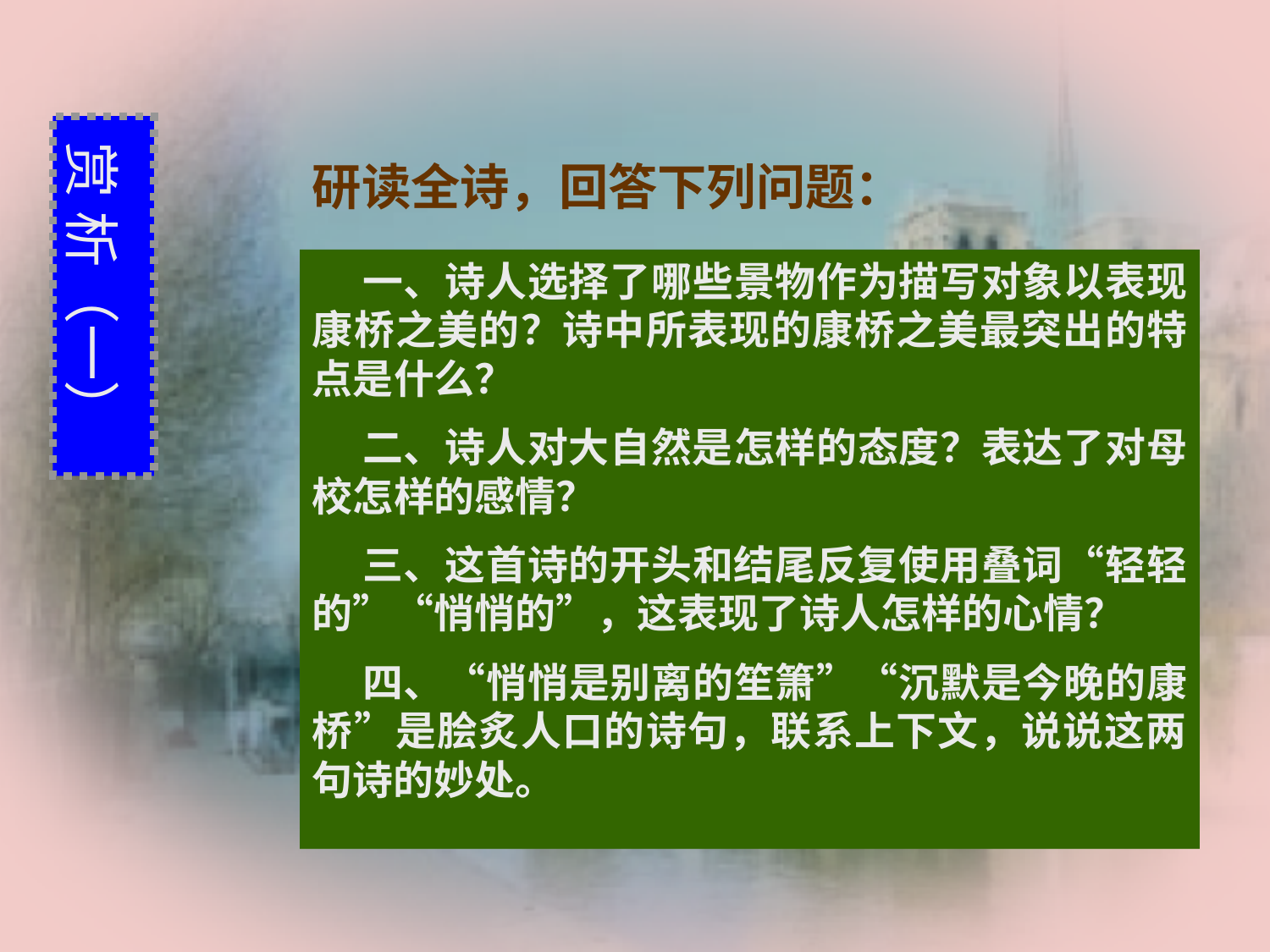

赏 析（一）
研读全诗，回答下列问题：
    一、诗人选择了哪些景物作为描写对象以表现康桥之美的？诗中所表现的康桥之美最突出的特点是什么？
    二、诗人对大自然是怎样的态度？表达了对母校怎样的感情？
    三、这首诗的开头和结尾反复使用叠词“轻轻的”“悄悄的”，这表现了诗人怎样的心情？
    四、“悄悄是别离的笙箫”“沉默是今晚的康桥”是脍炙人口的诗句，联系上下文，说说这两句诗的妙处。